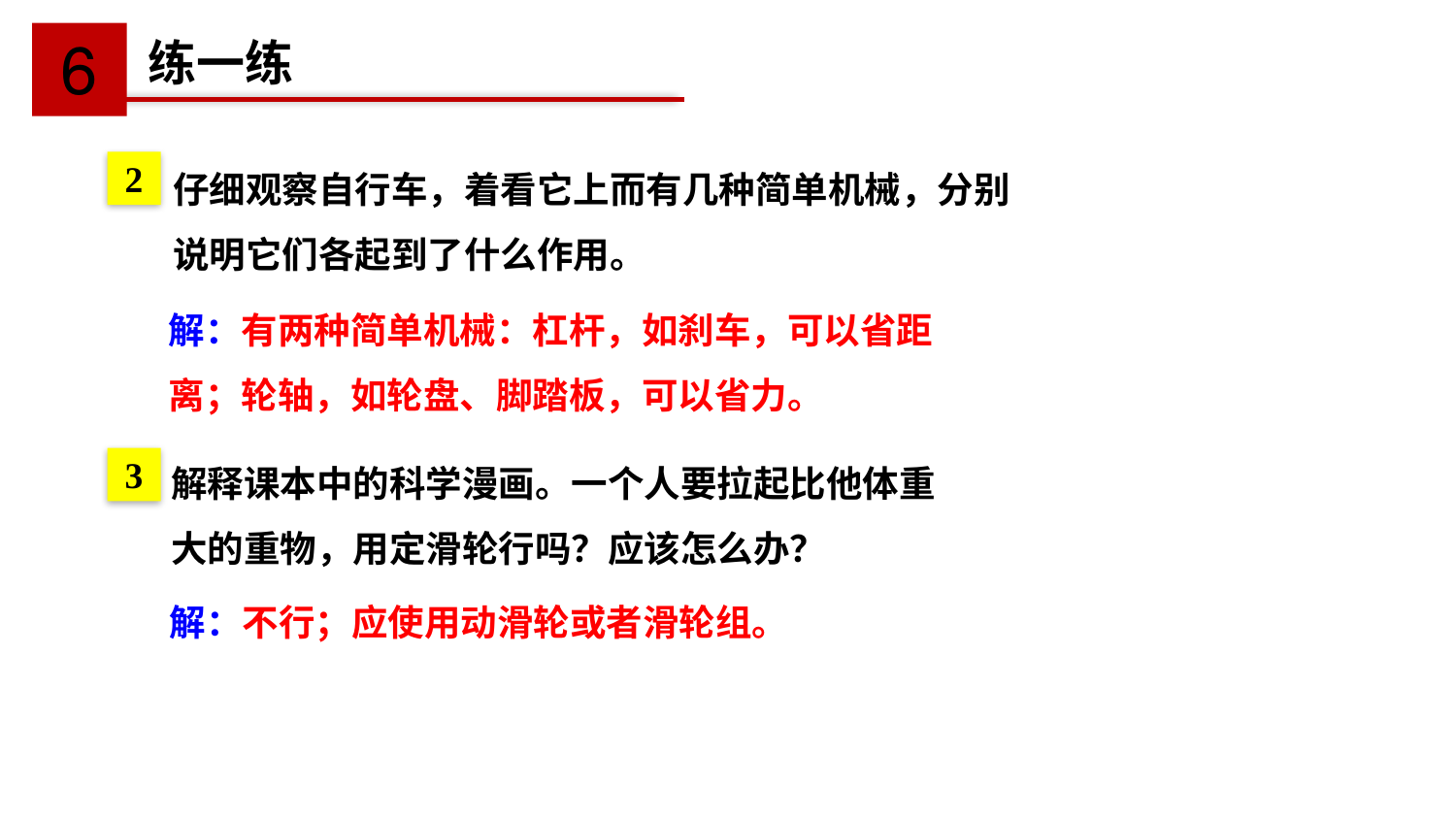

6
练一练
仔细观察自行车，着看它上而有几种简单机械，分别说明它们各起到了什么作用。
2
解：有两种简单机械：杠杆，如刹车，可以省距离；轮轴，如轮盘、脚踏板，可以省力。
解释课本中的科学漫画。一个人要拉起比他体重大的重物，用定滑轮行吗？应该怎么办？
3
解：不行；应使用动滑轮或者滑轮组。